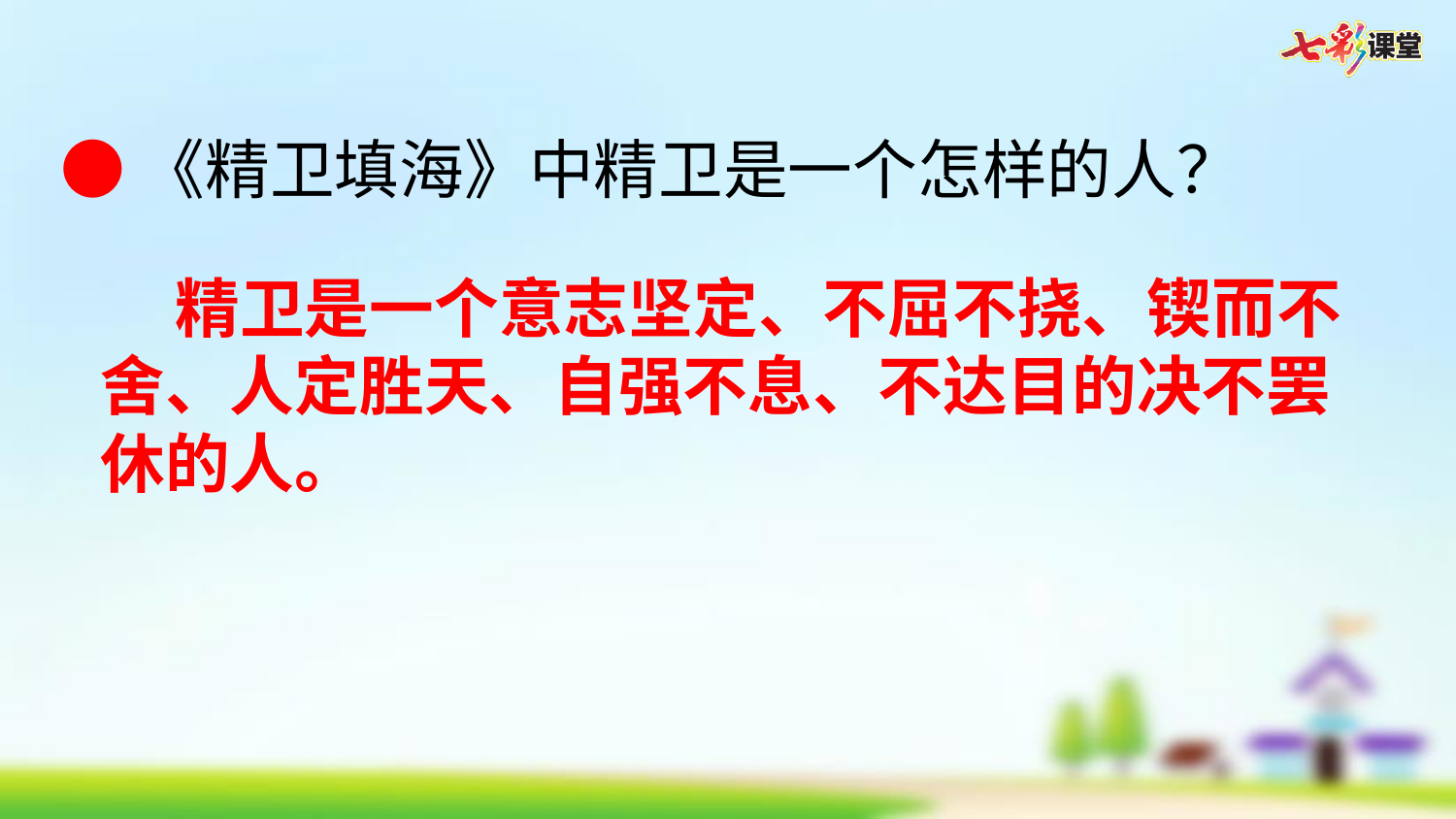

●《精卫填海》中精卫是一个怎样的人？
    精卫是一个意志坚定、不屈不挠、锲而不舍、人定胜天、自强不息、不达目的决不罢休的人。